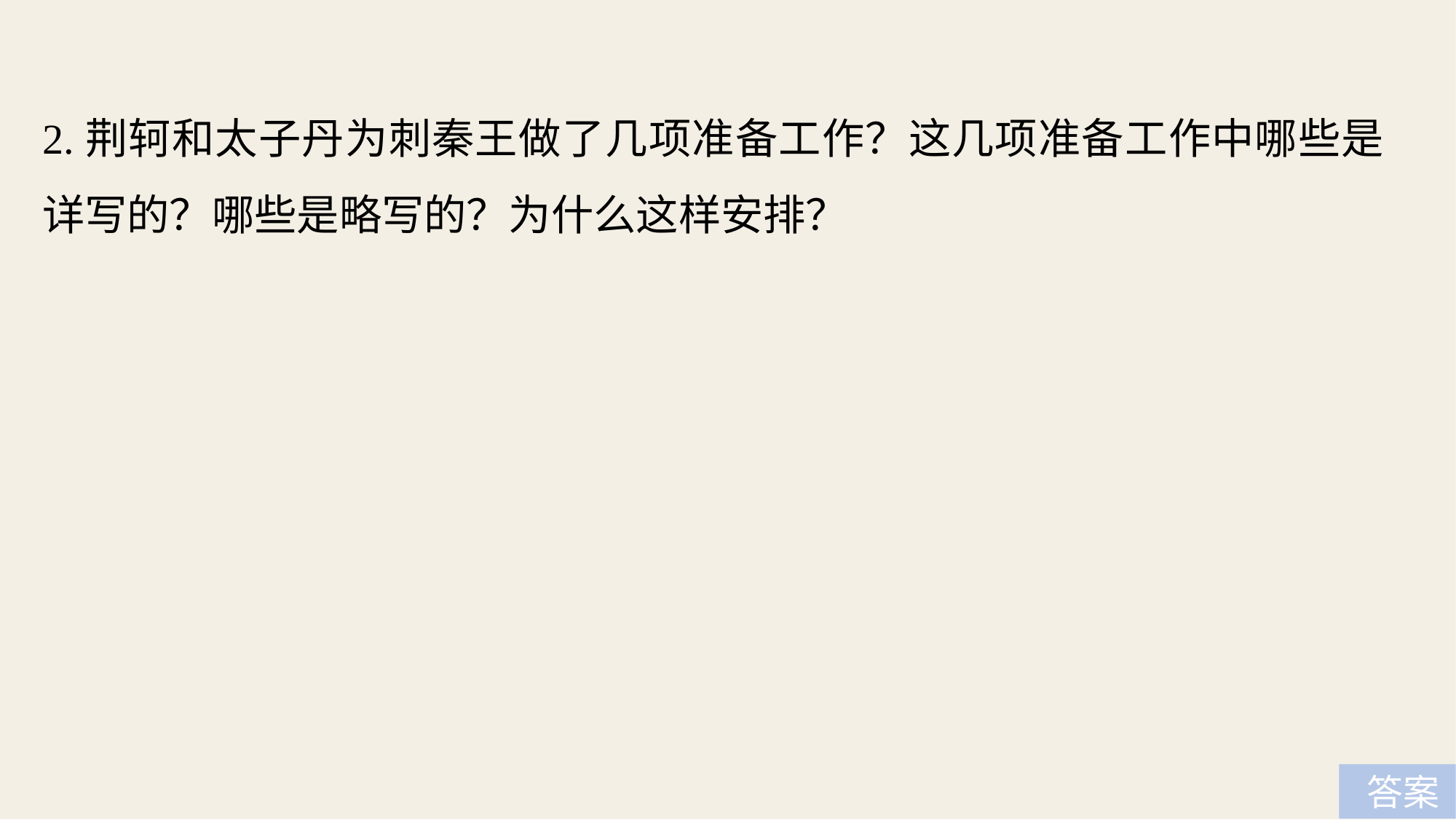

2.荆轲和太子丹为刺秦王做了几项准备工作？这几项准备工作中哪些是详写的？哪些是略写的？为什么这样安排？
 答案